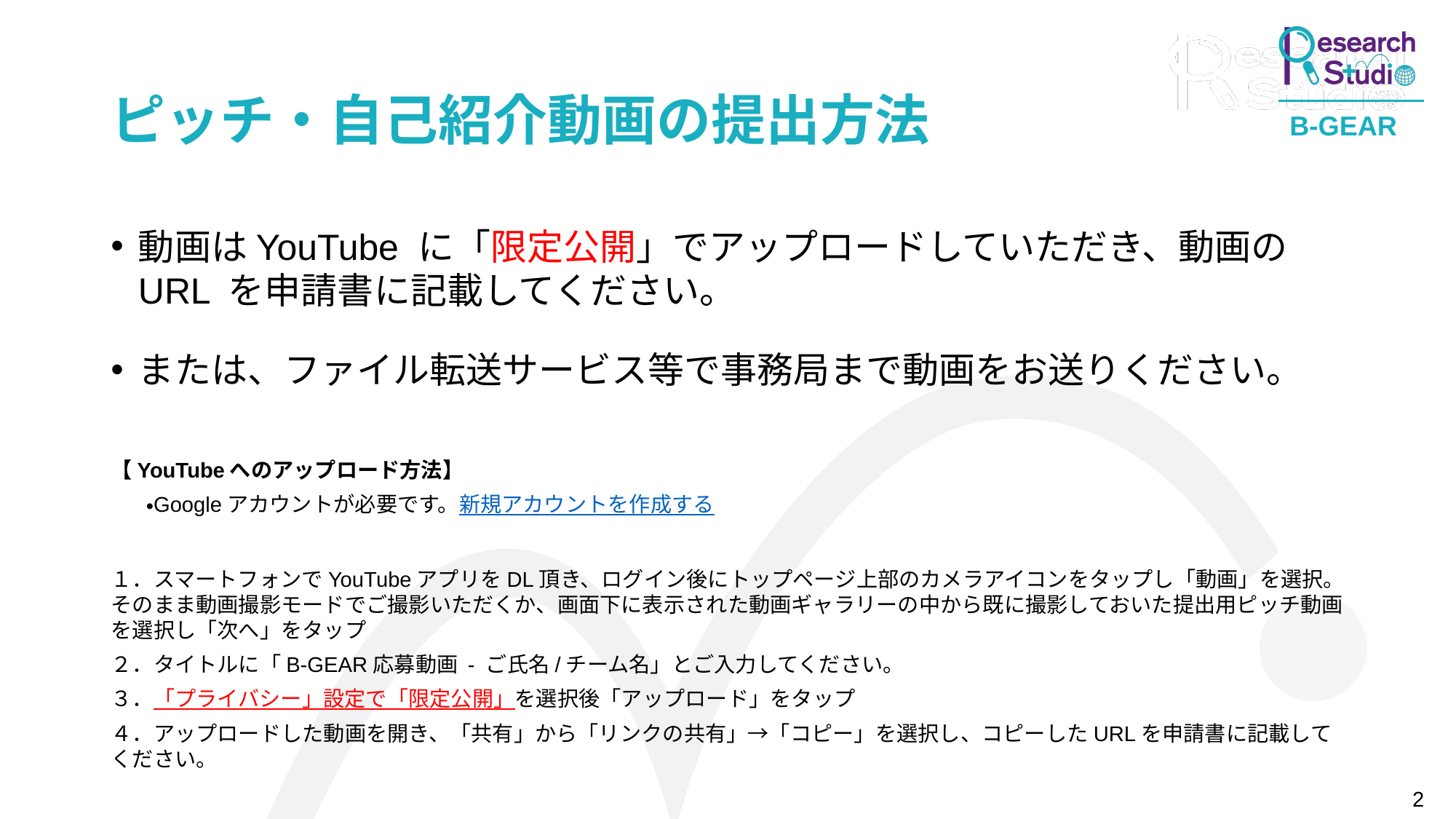

# ピッチ・自己紹介動画の提出方法
動画はYouTube に「限定公開」でアップロードしていただき、動画のURL を申請書に記載してください。
または、ファイル転送サービス等で事務局まで動画をお送りください。

【YouTubeへのアップロード方法】
Googleアカウントが必要です。新規アカウントを作成する

１．スマートフォンでYouTubeアプリをDL頂き、ログイン後にトップページ上部のカメラアイコンをタップし「動画」を選択。そのまま動画撮影モードでご撮影いただくか、画面下に表示された動画ギャラリーの中から既に撮影しておいた提出用ピッチ動画を選択し「次へ」をタップ
２．タイトルに「B-GEAR応募動画 - ご氏名/チーム名」とご入力してください。
３．「プライバシー」設定で「限定公開」を選択後「アップロード」をタップ
４．アップロードした動画を開き、「共有」から「リンクの共有」→「コピー」を選択し、コピーしたURLを申請書に記載してください。
2